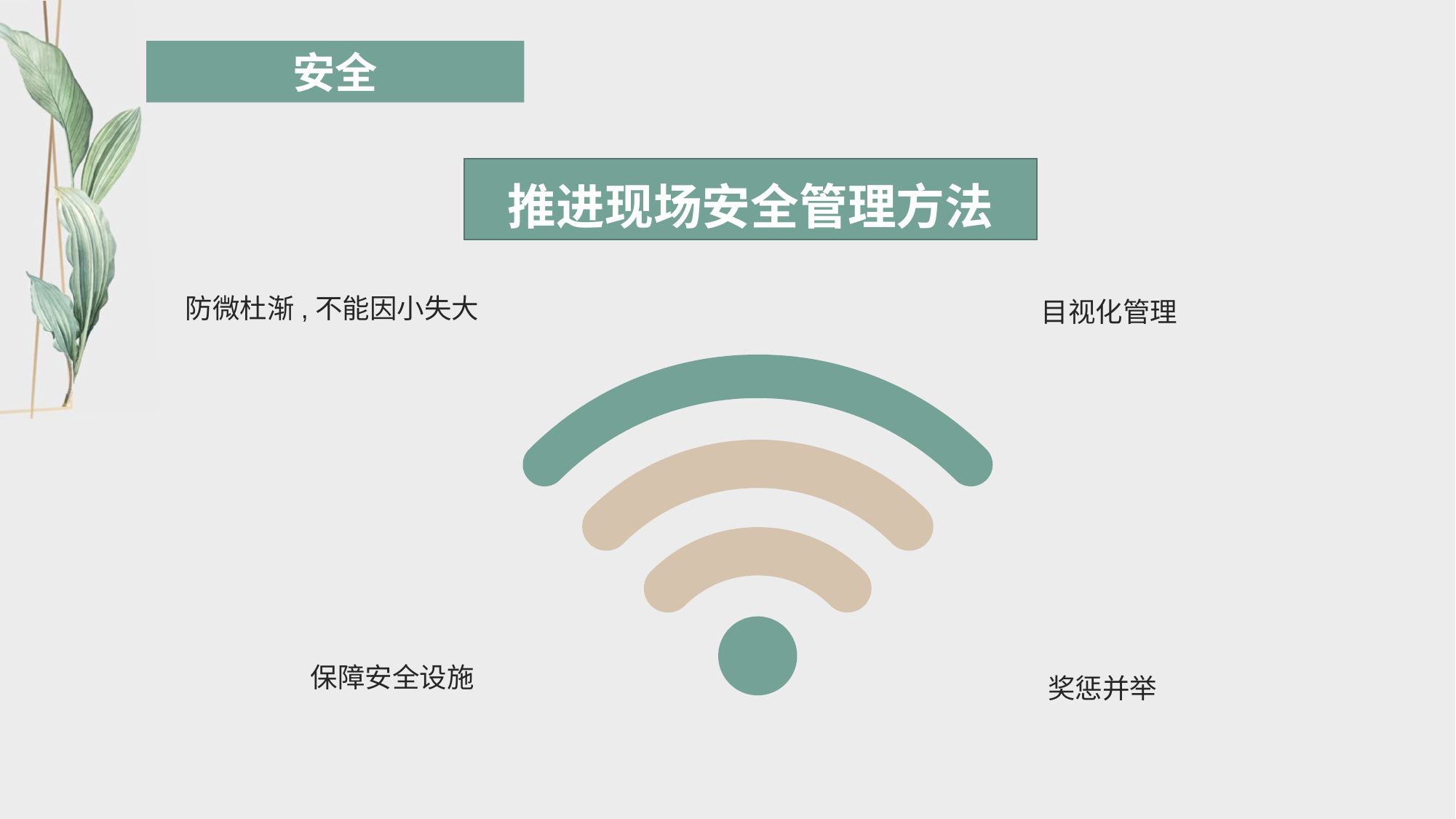

推进现场安全管理方法

防微杜渐,不能因小失大
目视化管理

保障安全设施
奖惩并举